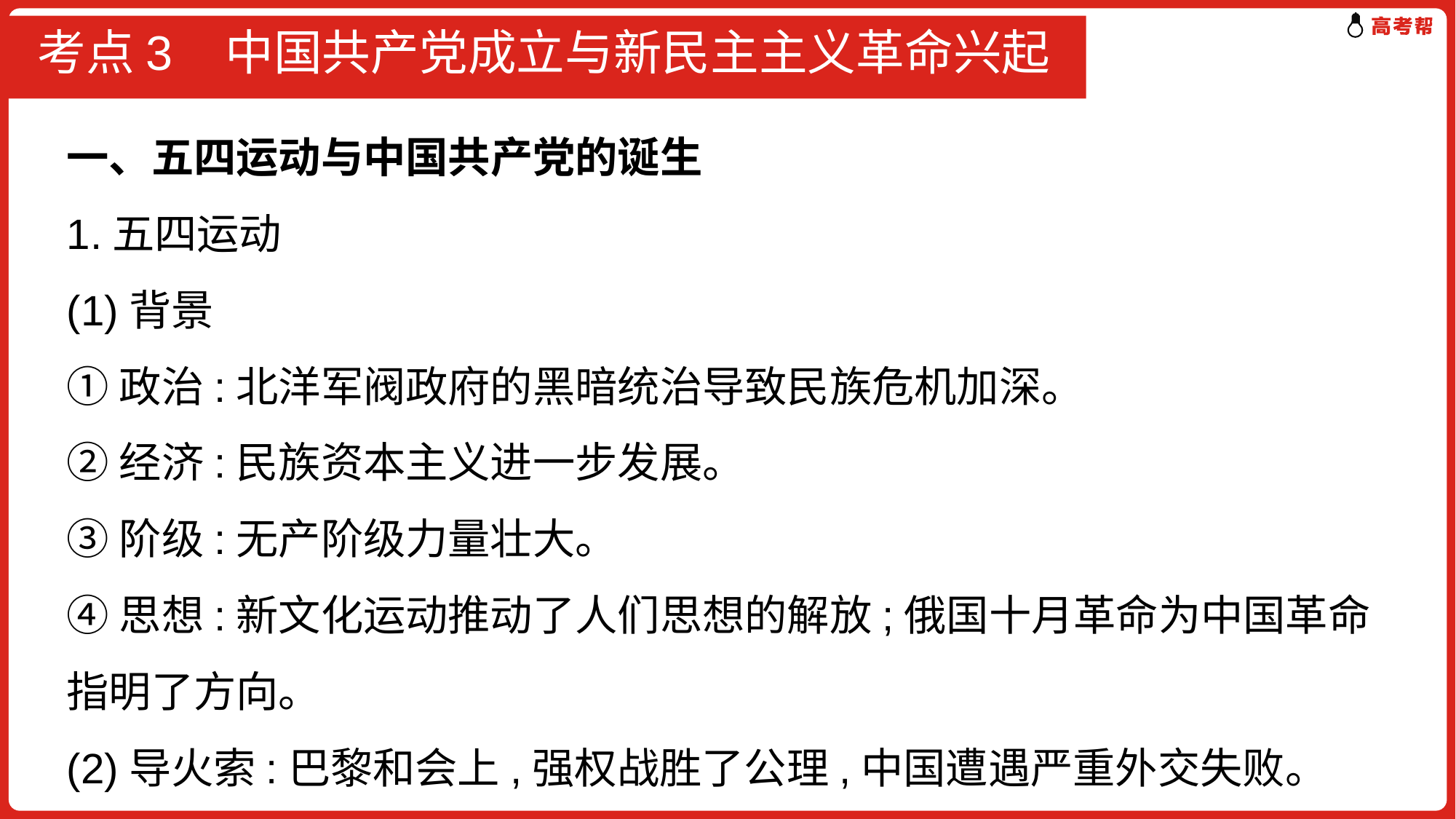

# 考点3   中国共产党成立与新民主主义革命兴起
一、五四运动与中国共产党的诞生
1.五四运动
(1)背景
①政治:北洋军阀政府的黑暗统治导致民族危机加深。
②经济:民族资本主义进一步发展。
③阶级:无产阶级力量壮大。
④思想:新文化运动推动了人们思想的解放;俄国十月革命为中国革命指明了方向。
(2)导火索:巴黎和会上,强权战胜了公理,中国遭遇严重外交失败。